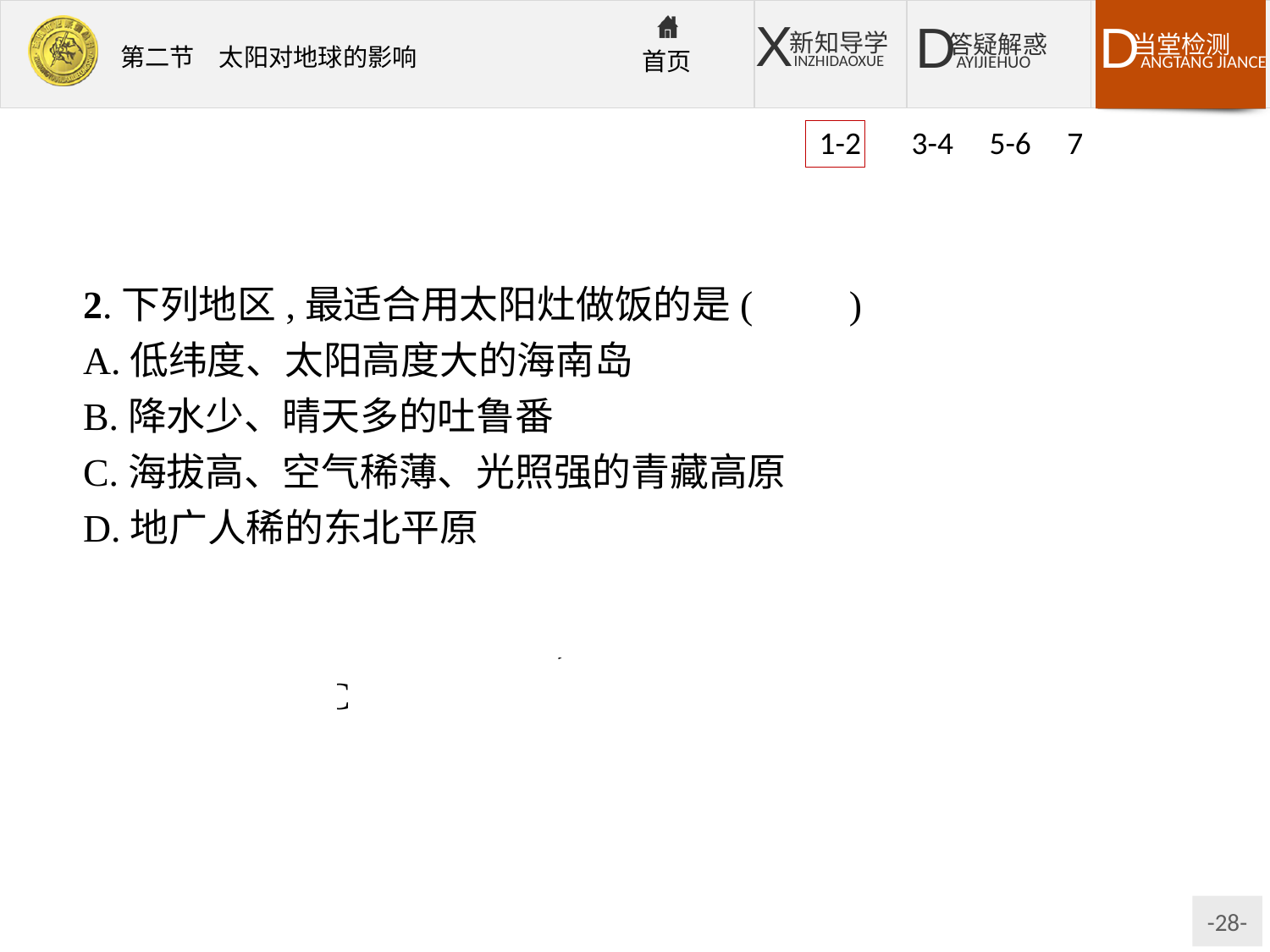

1-2       3-4     5-6     7

2.下列地区,最适合用太阳灶做饭的是(　　)
A.低纬度、太阳高度大的海南岛
B.降水少、晴天多的吐鲁番
C.海拔高、空气稀薄、光照强的青藏高原
D.地广人稀的东北平原
解析:第1题,煤炭是地质时期储存的太阳能。第2题,青藏高原是我国太阳能最丰富的地区,最适合使用太阳灶做饭。
答案:1.D　2.C